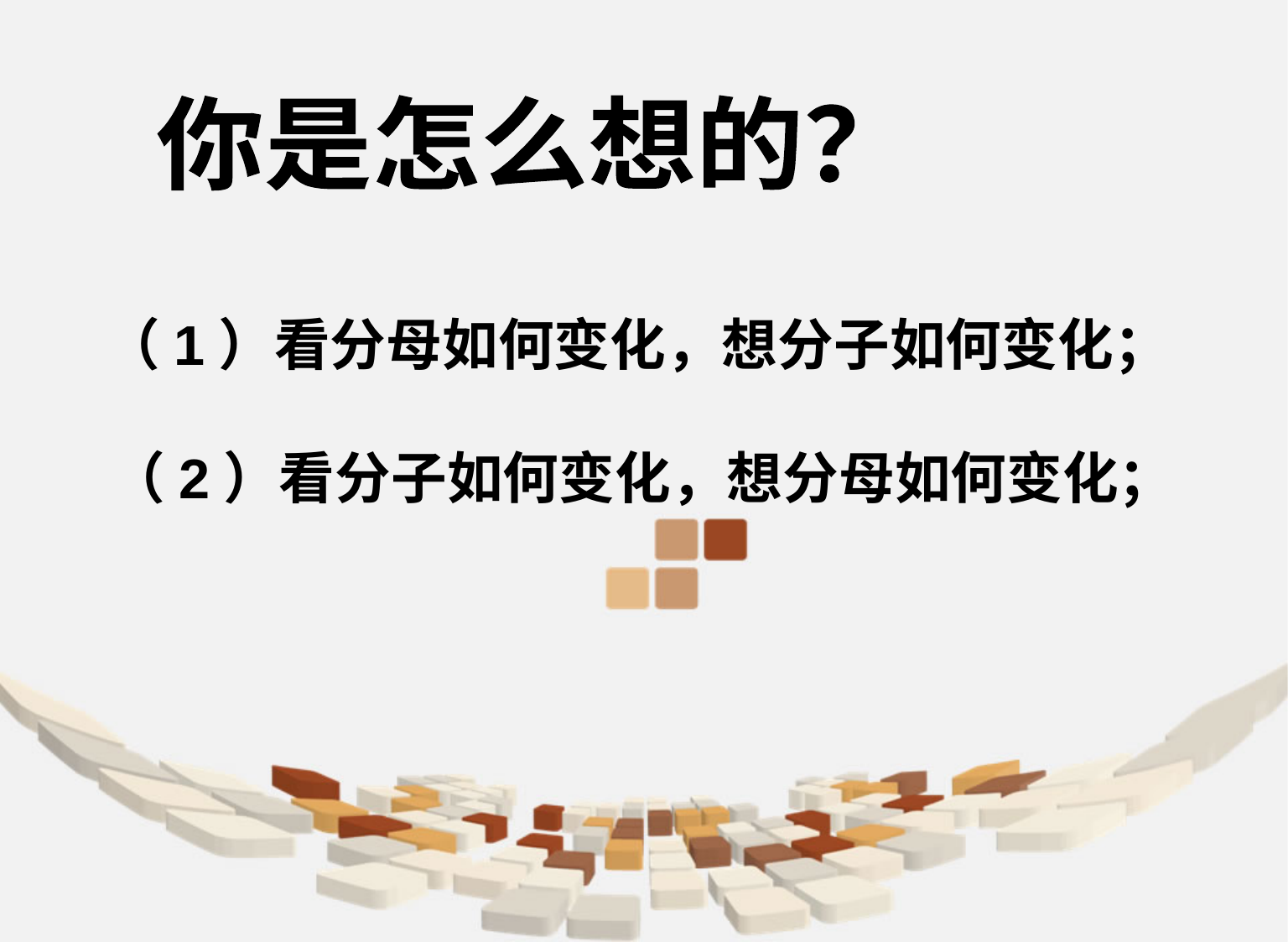

你是怎么想的？
  （1）看分母如何变化，想分子如何变化；

  （2）看分子如何变化，想分母如何变化；